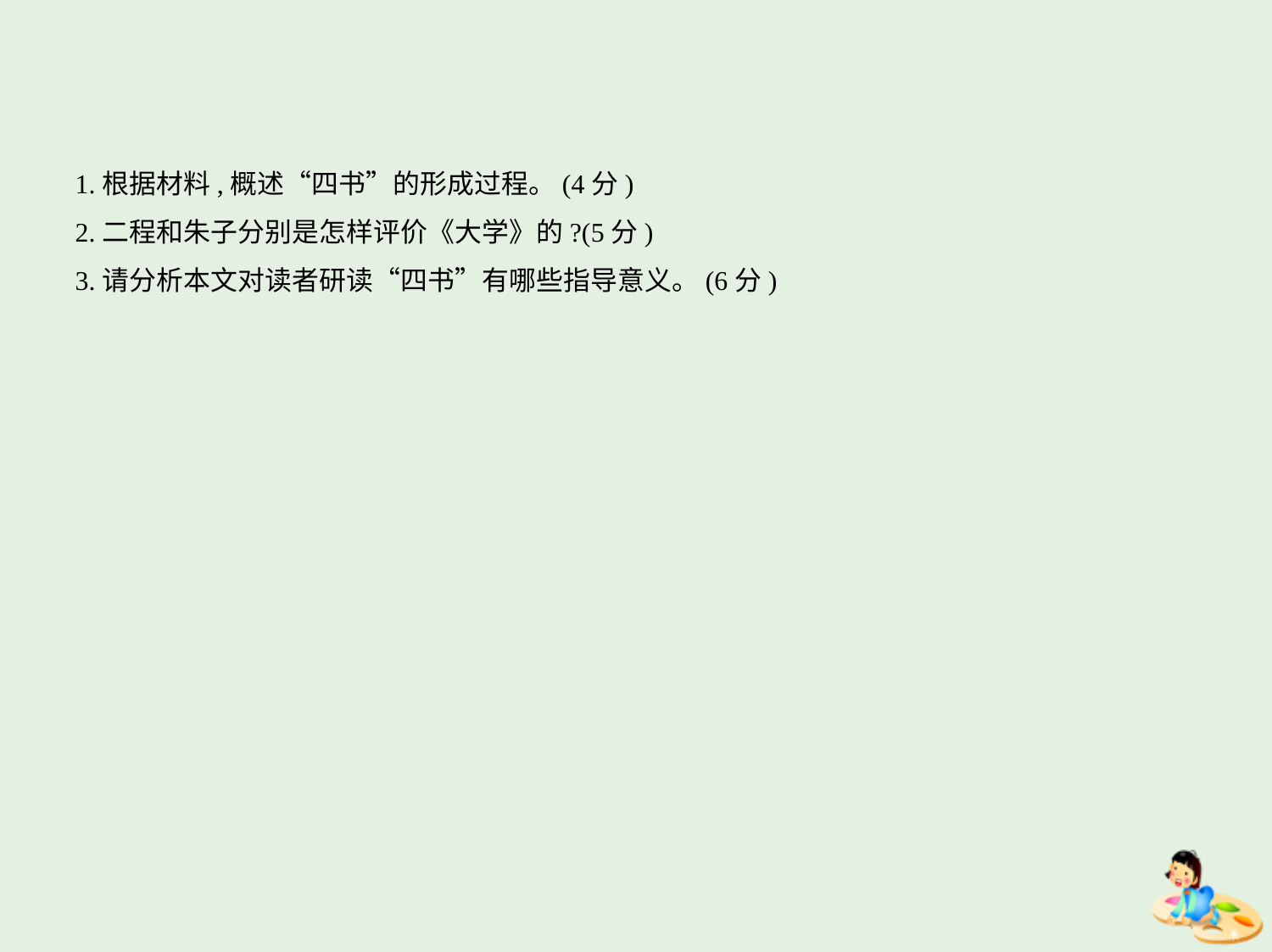

1.根据材料,概述“四书”的形成过程。(4分)
2.二程和朱子分别是怎样评价《大学》的?(5分)
3.请分析本文对读者研读“四书”有哪些指导意义。(6分)